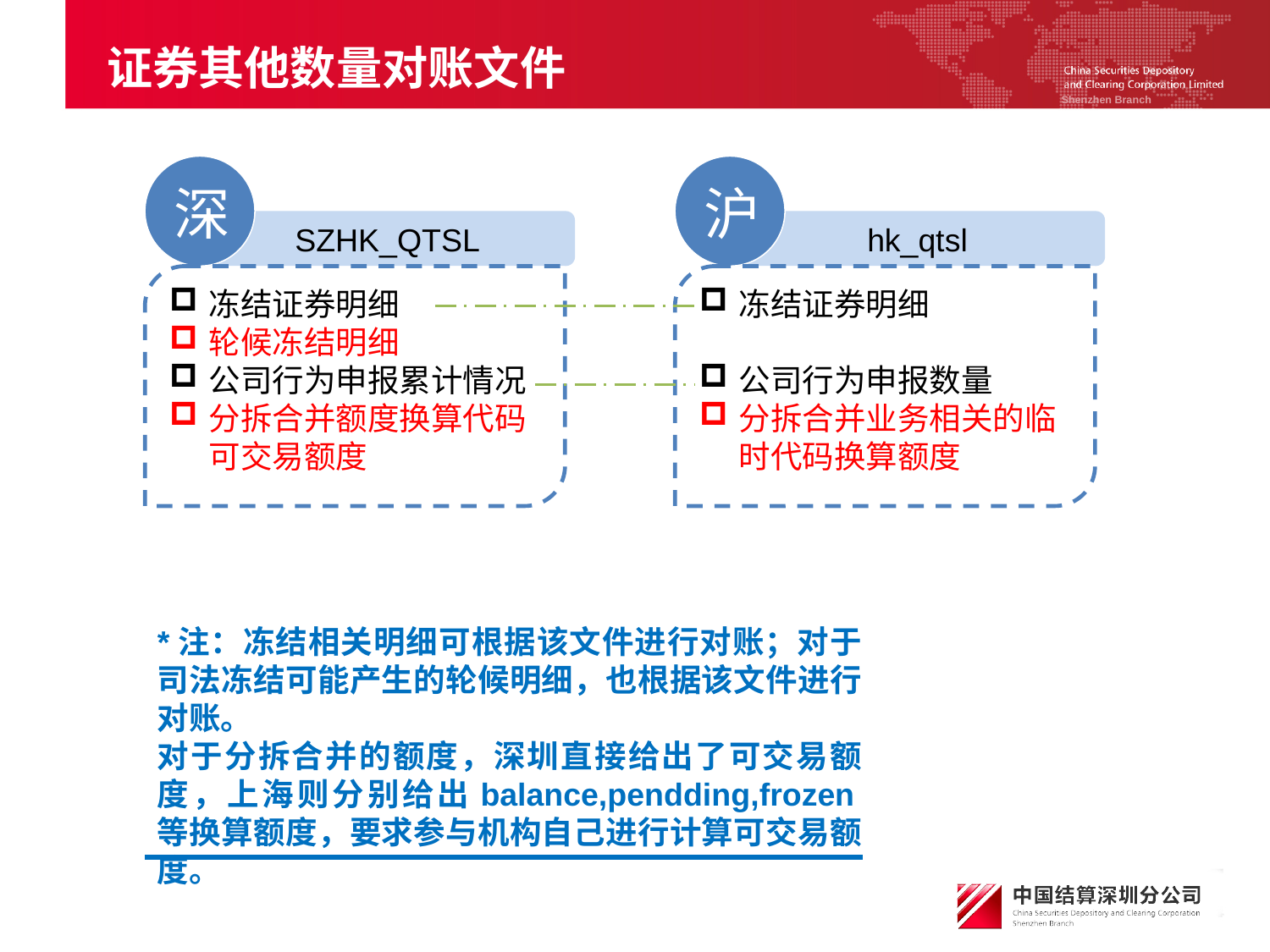

# 证券其他数量对账文件
深
SZHK_QTSL
冻结证券明细
轮候冻结明细
公司行为申报累计情况
分拆合并额度换算代码可交易额度
沪
hk_qtsl
冻结证券明细

公司行为申报数量
分拆合并业务相关的临时代码换算额度
*注：冻结相关明细可根据该文件进行对账；对于司法冻结可能产生的轮候明细，也根据该文件进行对账。
对于分拆合并的额度，深圳直接给出了可交易额度，上海则分别给出balance,pendding,frozen等换算额度，要求参与机构自己进行计算可交易额度。